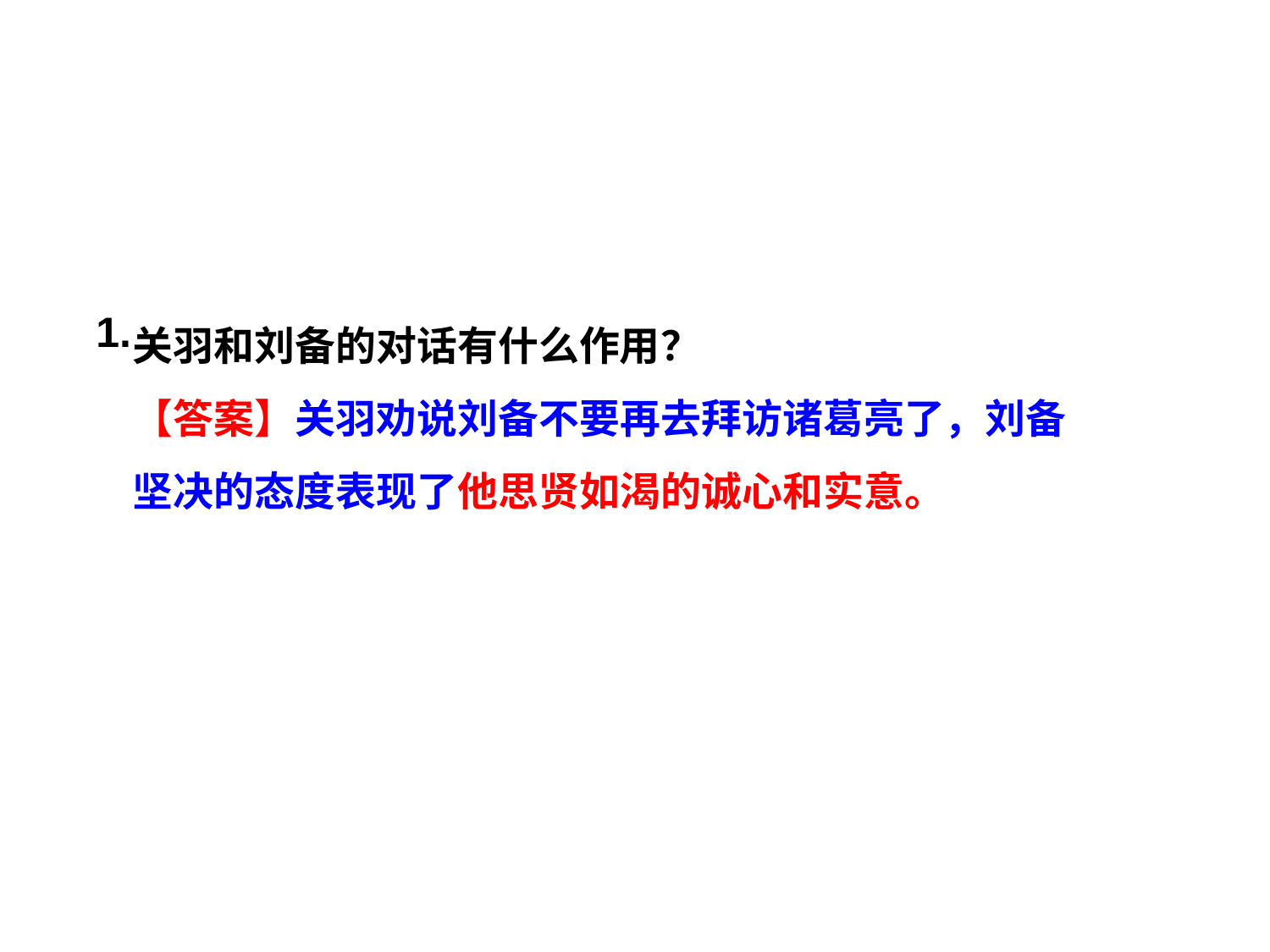

关羽和刘备的对话有什么作用？
【答案】关羽劝说刘备不要再去拜访诸葛亮了，刘备坚决的态度表现了他思贤如渴的诚心和实意。
1.